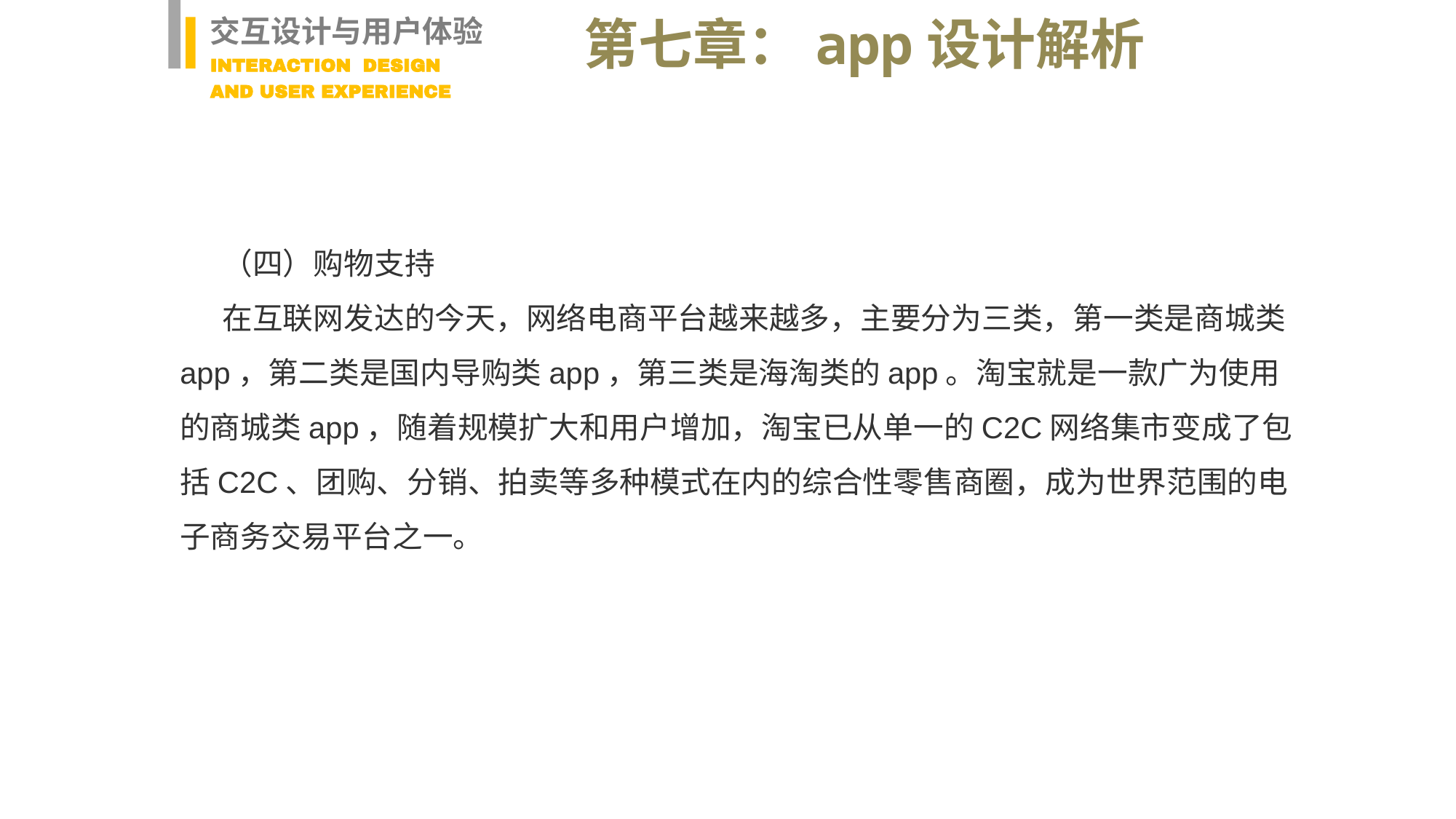

交互设计与用户体验
INTERACTION  DESIGN
AND USER EXPERIENCE
第七章：app设计解析

（四）购物支持
在互联网发达的今天，网络电商平台越来越多，主要分为三类，第一类是商城类app，第二类是国内导购类app，第三类是海淘类的app。淘宝就是一款广为使用的商城类app，随着规模扩大和用户增加，淘宝已从单一的C2C网络集市变成了包括C2C、团购、分销、拍卖等多种模式在内的综合性零售商圈，成为世界范围的电子商务交易平台之一。